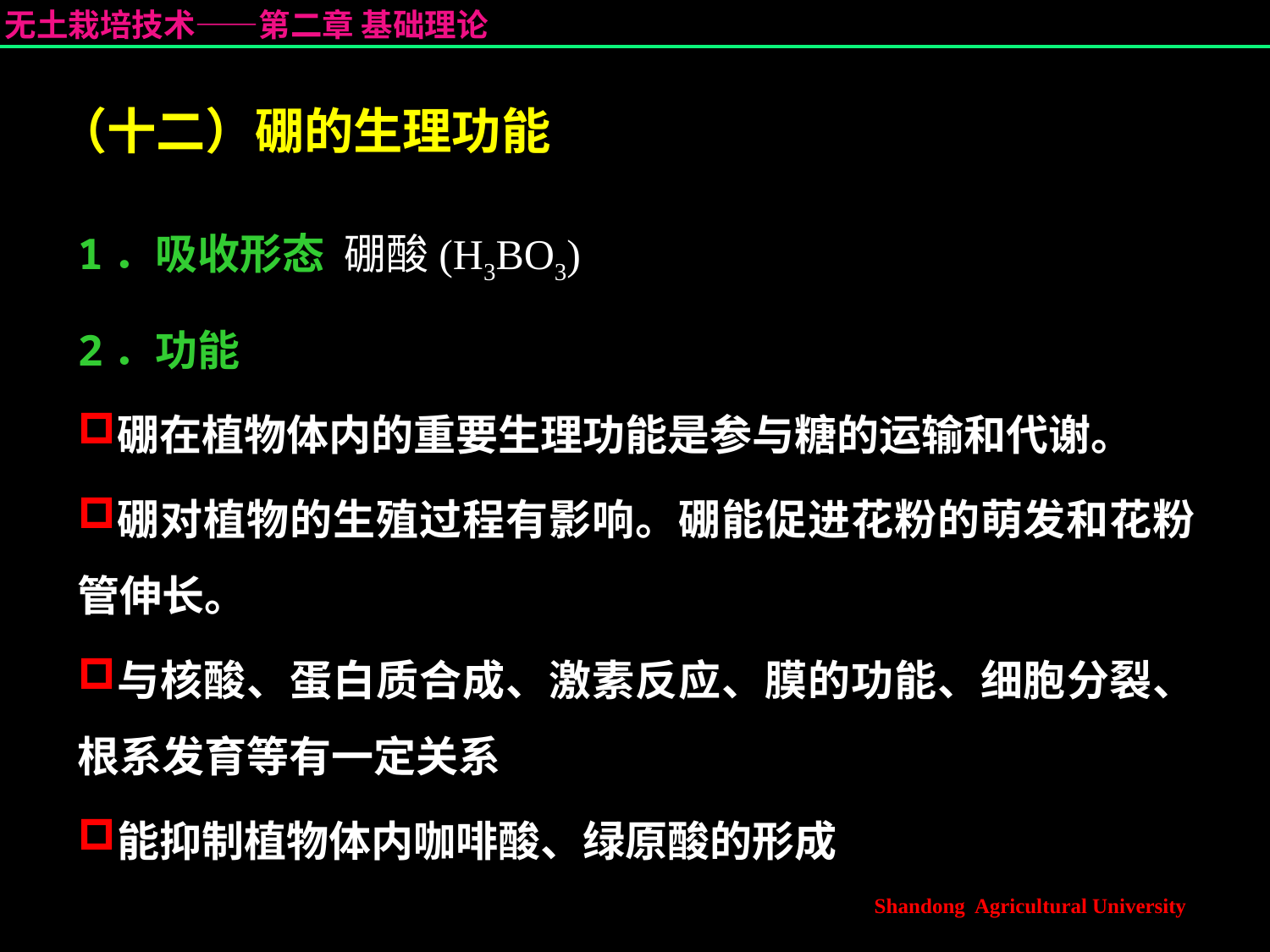

# （十二）硼的生理功能
1．吸收形态  硼酸(H3BO3)
2．功能
硼在植物体内的重要生理功能是参与糖的运输和代谢。
硼对植物的生殖过程有影响。硼能促进花粉的萌发和花粉管伸长。
与核酸、蛋白质合成、激素反应、膜的功能、细胞分裂、根系发育等有一定关系
能抑制植物体内咖啡酸、绿原酸的形成